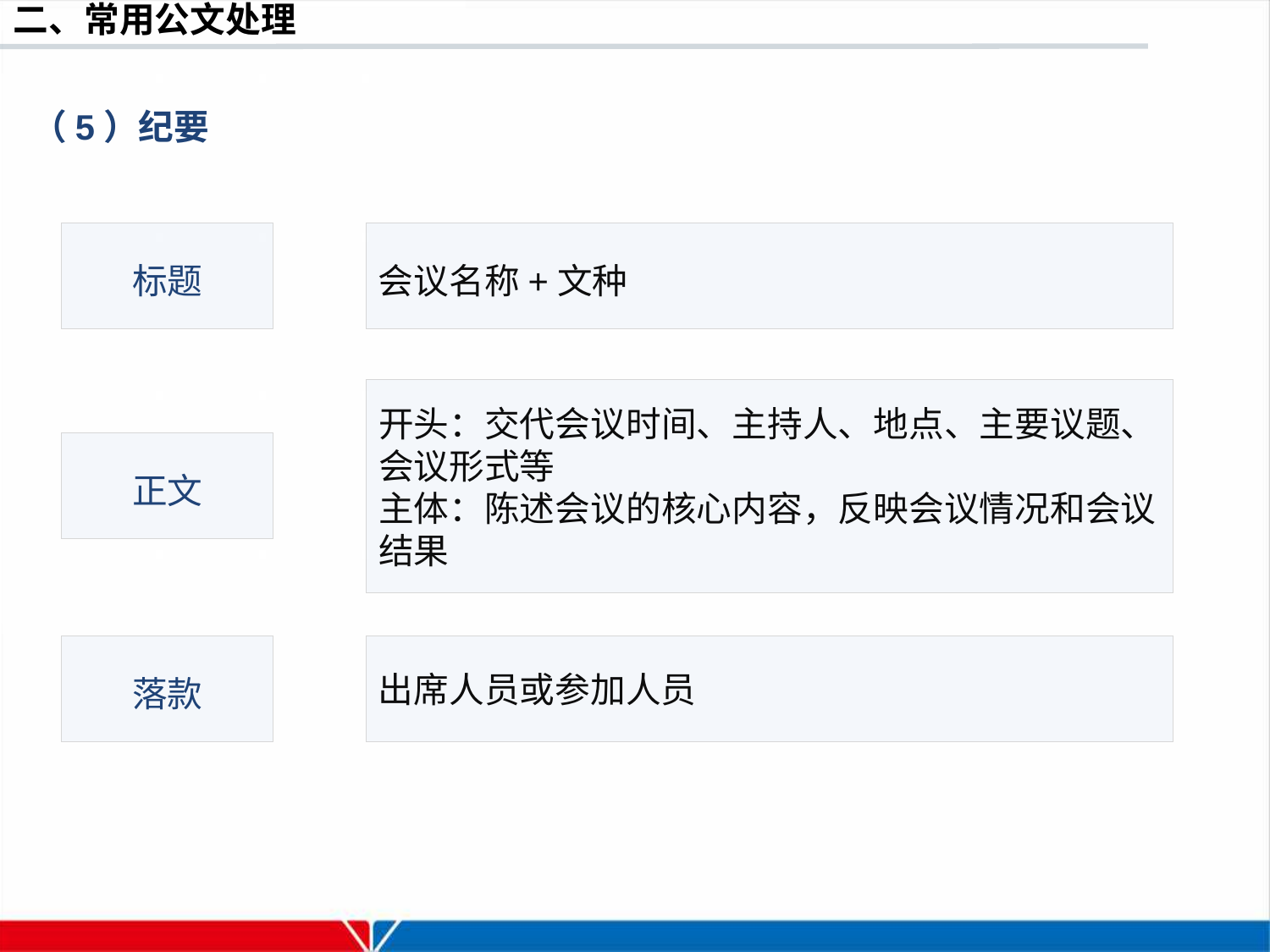

（5）纪要
标题
会议名称+文种
开头：交代会议时间、主持人、地点、主要议题、会议形式等
主体：陈述会议的核心内容，反映会议情况和会议结果
正文
落款
出席人员或参加人员